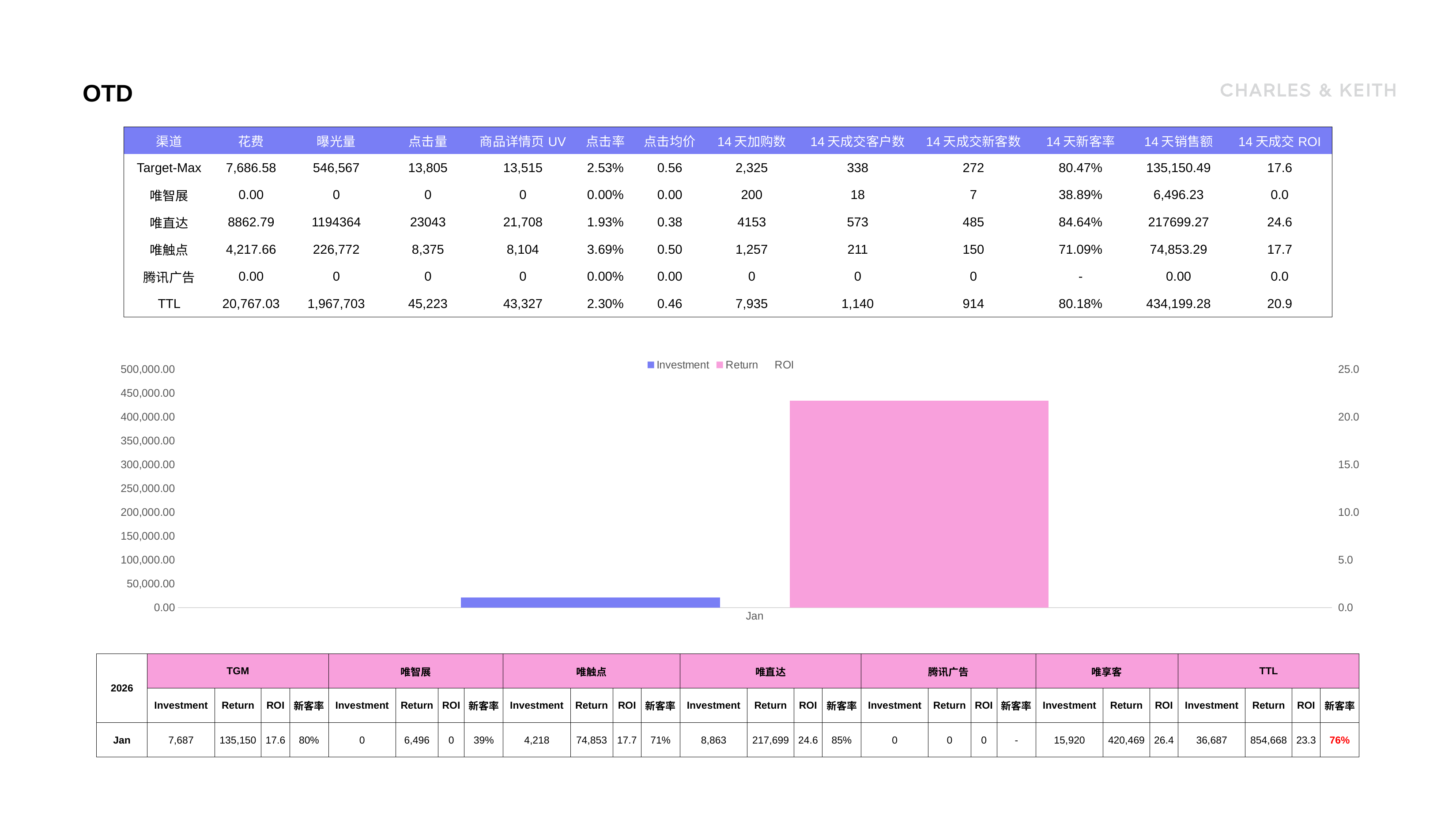

# OTD
| 渠道 | 花费 | 曝光量 | 点击量 | 商品详情页UV | 点击率 | 点击均价 | 14天加购数 | 14天成交客户数 | 14天成交新客数 | 14天新客率 | 14天销售额 | 14天成交ROI |
| --- | --- | --- | --- | --- | --- | --- | --- | --- | --- | --- | --- | --- |
| Target-Max | 7,686.58 | 546,567 | 13,805 | 13,515 | 2.53% | 0.56 | 2,325 | 338 | 272 | 80.47% | 135,150.49 | 17.6 |
| 唯智展 | 0.00 | 0 | 0 | 0 | 0.00% | 0.00 | 200 | 18 | 7 | 38.89% | 6,496.23 | 0.0 |
| 唯直达 | 8862.79 | 1194364 | 23043 | 21,708 | 1.93% | 0.38 | 4153 | 573 | 485 | 84.64% | 217699.27 | 24.6 |
| 唯触点 | 4,217.66 | 226,772 | 8,375 | 8,104 | 3.69% | 0.50 | 1,257 | 211 | 150 | 71.09% | 74,853.29 | 17.7 |
| 腾讯广告 | 0.00 | 0 | 0 | 0 | 0.00% | 0.00 | 0 | 0 | 0 | - | 0.00 | 0.0 |
| TTL | 20,767.03 | 1,967,703 | 45,223 | 43,327 | 2.30% | 0.46 | 7,935 | 1,140 | 914 | 80.18% | 434,199.28 | 20.9 |

### Chart

| Category | Investment | Return | ROI |
|---|---|---|---|
| Jan | 20767.030000000002 | 434199.27999999997 | 20.908106744199817 |
| 2026 | TGM |  |  |  | 唯智展 |  |  |  | 唯触点 |  |  |  | 唯直达 |  |  |  | 腾讯广告 |  |  |  | 唯享客 |  |  | TTL |  |  |  |
| --- | --- | --- | --- | --- | --- | --- | --- | --- | --- | --- | --- | --- | --- | --- | --- | --- | --- | --- | --- | --- | --- | --- | --- | --- | --- | --- | --- |
|  | Investment | Return | ROI | 新客率 | Investment | Return | ROI | 新客率 | Investment | Return | ROI | 新客率 | Investment | Return | ROI | 新客率 | Investment | Return | ROI | 新客率 | Investment | Return | ROI | Investment | Return | ROI | 新客率 |
| Jan | 7,687 | 135,150 | 17.6 | 80% | 0 | 6,496 | 0 | 39% | 4,218 | 74,853 | 17.7 | 71% | 8,863 | 217,699 | 24.6 | 85% | 0 | 0 | 0 | - | 15,920 | 420,469 | 26.4 | 36,687 | 854,668 | 23.3 | 76% |